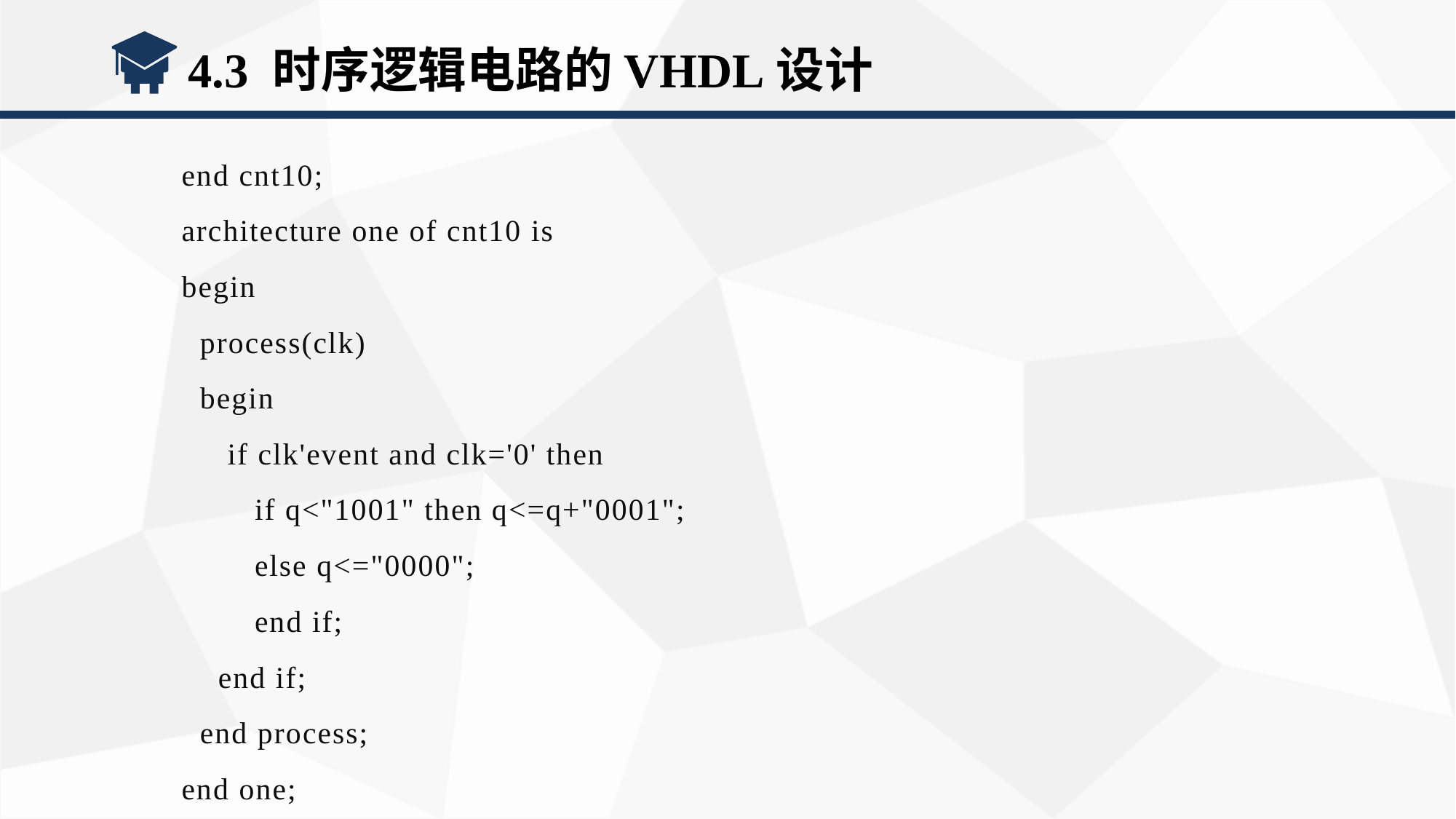

4.3 时序逻辑电路的VHDL设计

end cnt10;
architecture one of cnt10 is
begin
  process(clk)
  begin
     if clk'event and clk='0' then
        if q<"1001" then q<=q+"0001";
        else q<="0000";
        end if;
    end if;
  end process;
end one;